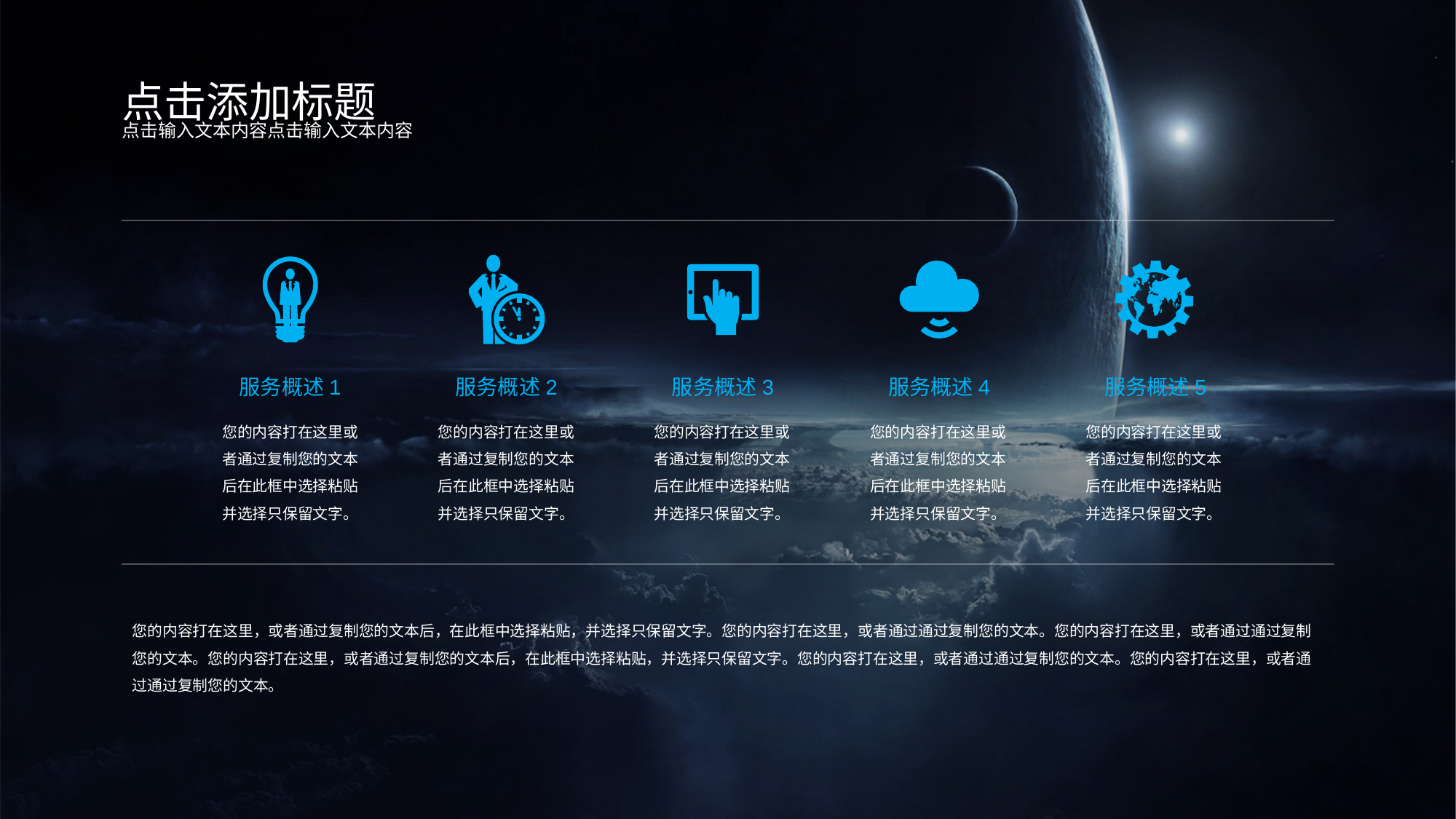

点击添加标题
点击输入文本内容点击输入文本内容

服务概述1
服务概述2
服务概述3
服务概述4
服务概述5
您的内容打在这里或者通过复制您的文本后在此框中选择粘贴并选择只保留文字。
您的内容打在这里或者通过复制您的文本后在此框中选择粘贴并选择只保留文字。
您的内容打在这里或者通过复制您的文本后在此框中选择粘贴并选择只保留文字。
您的内容打在这里或者通过复制您的文本后在此框中选择粘贴并选择只保留文字。
您的内容打在这里或者通过复制您的文本后在此框中选择粘贴并选择只保留文字。
您的内容打在这里，或者通过复制您的文本后，在此框中选择粘贴，并选择只保留文字。您的内容打在这里，或者通过通过复制您的文本。您的内容打在这里，或者通过通过复制您的文本。您的内容打在这里，或者通过复制您的文本后，在此框中选择粘贴，并选择只保留文字。您的内容打在这里，或者通过通过复制您的文本。您的内容打在这里，或者通过通过复制您的文本。